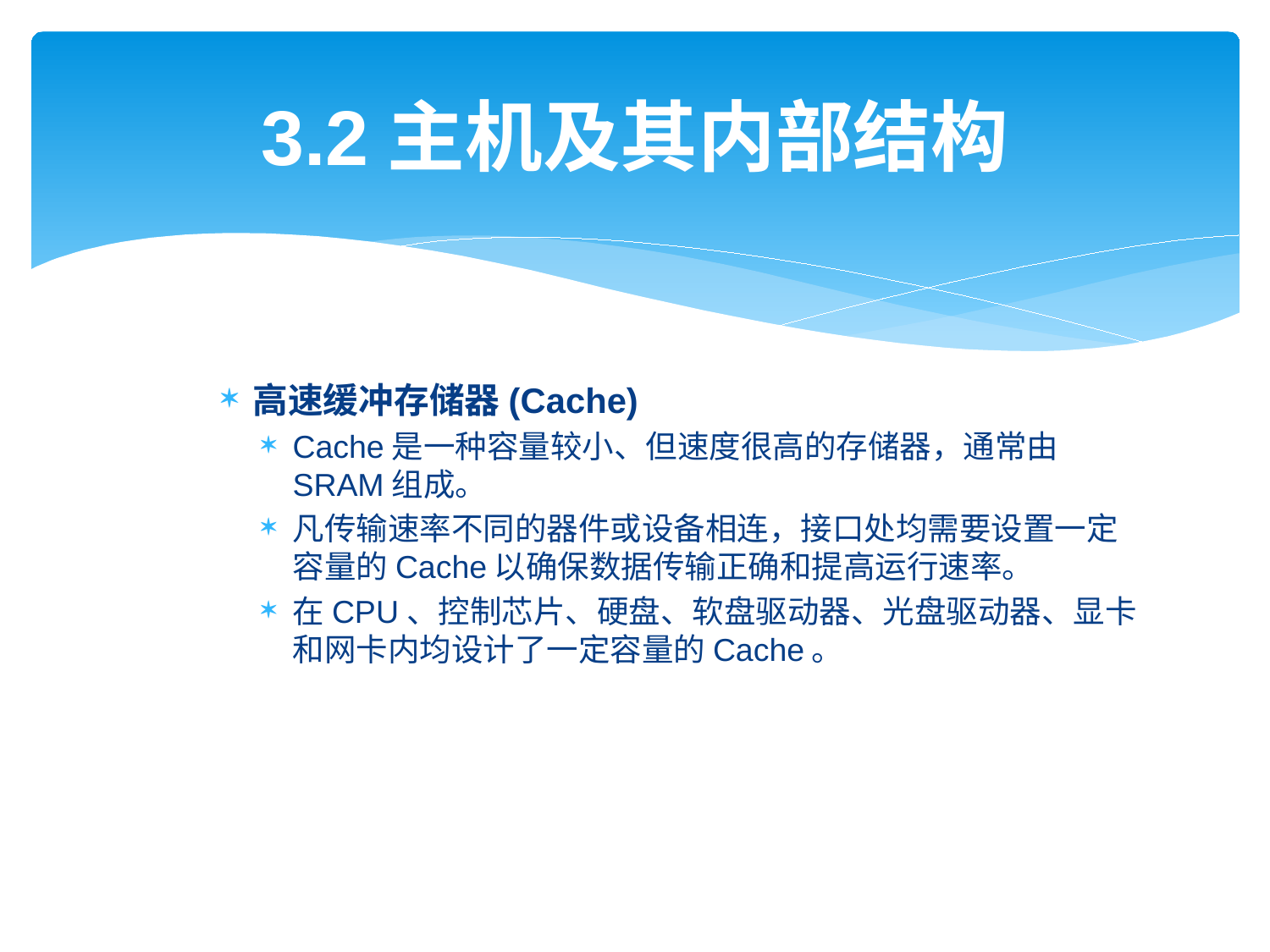

# 3.2主机及其内部结构
高速缓冲存储器(Cache)
Cache是一种容量较小、但速度很高的存储器，通常由SRAM组成。
凡传输速率不同的器件或设备相连，接口处均需要设置一定容量的Cache以确保数据传输正确和提高运行速率。
在CPU、控制芯片、硬盘、软盘驱动器、光盘驱动器、显卡和网卡内均设计了一定容量的Cache。